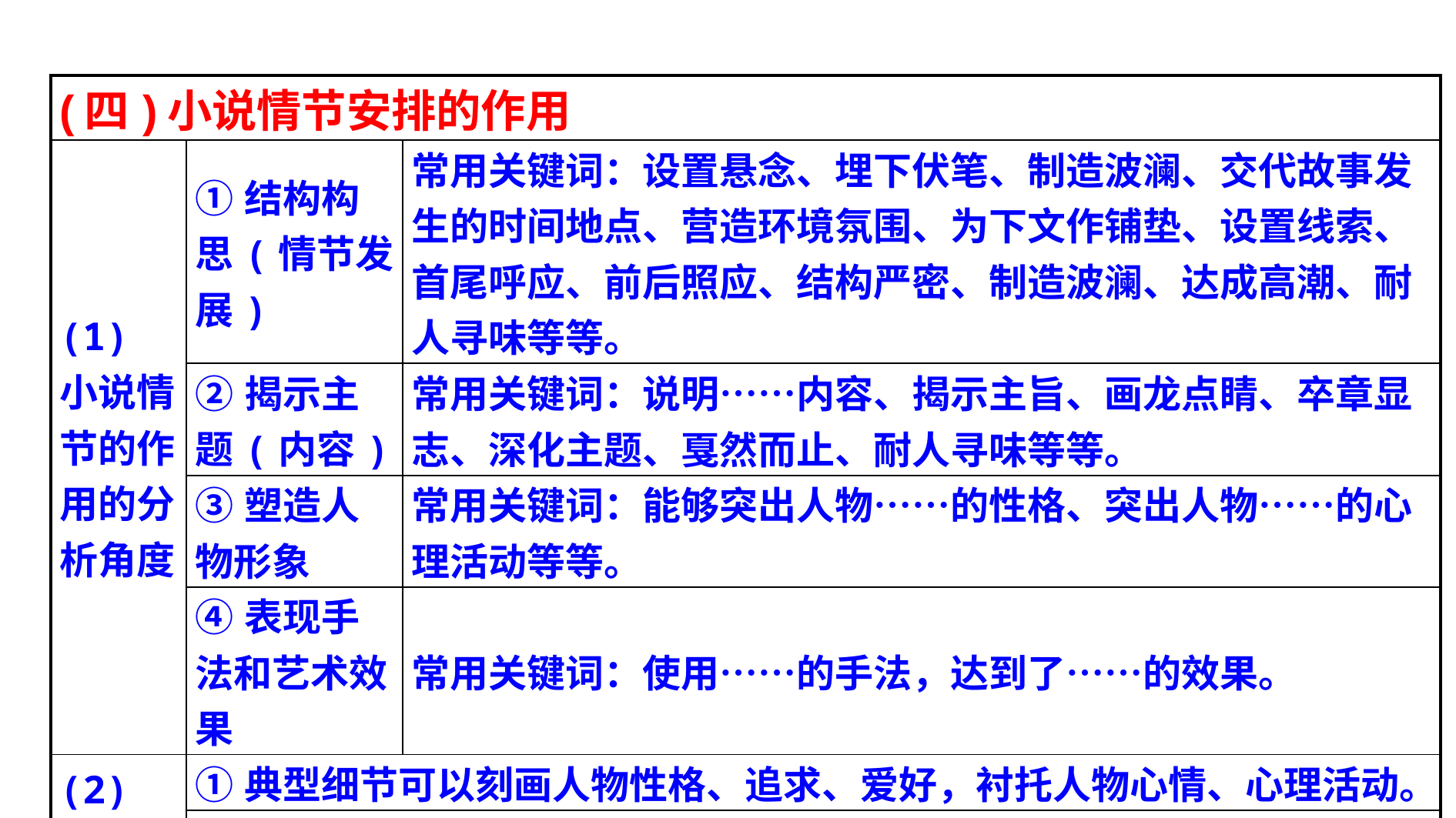

| (四)小说情节安排的作用 |  |  |
| --- | --- | --- |
| (1)小说情节的作用的分析角度 | ①结构构思(情节发展) | 常用关键词：设置悬念、埋下伏笔、制造波澜、交代故事发生的时间地点、营造环境氛围、为下文作铺垫、设置线索、首尾呼应、前后照应、结构严密、制造波澜、达成高潮、耐人寻味等等。 |
|  | ②揭示主题(内容) | 常用关键词：说明……内容、揭示主旨、画龙点睛、卒章显志、深化主题、戛然而止、耐人寻味等等。 |
|  | ③塑造人物形象 | 常用关键词：能够突出人物……的性格、突出人物……的心理活动等等。 |
|  | ④表现手法和艺术效果 | 常用关键词：使用……的手法，达到了……的效果。 |
| (2)细节描写的作用 | ①典型细节可以刻画人物性格、追求、爱好，衬托人物心情、心理活动。 |  |
|  | ②典型细节可以营造一种氛围，推动情节的发展。 |  |
|  | ③典型细节可以深化主题，暗示影射。 |  |
|  | ④典型细节可以渲染时代气氛，展示地方特色。 |  |